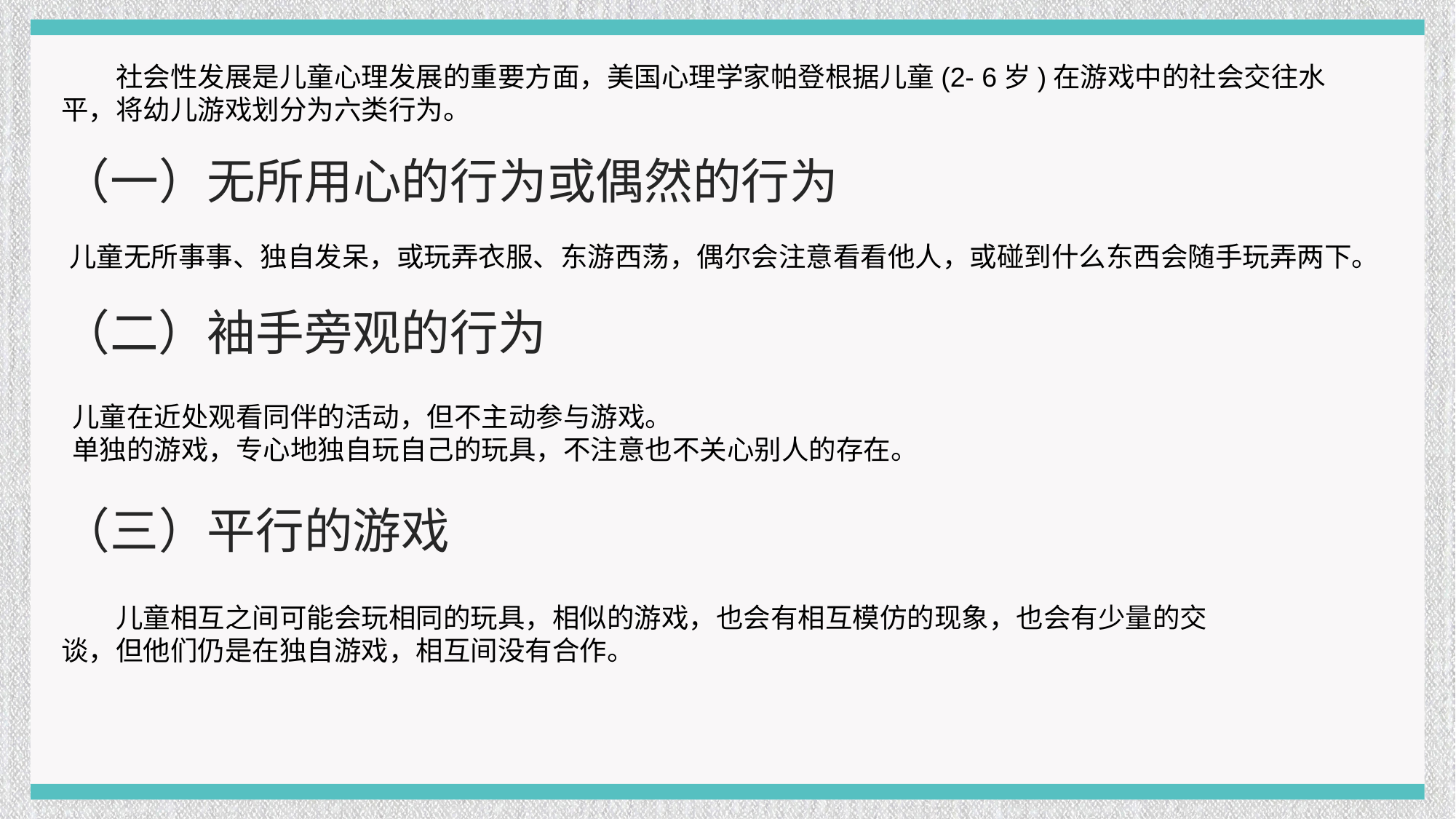

社会性发展是儿童心理发展的重要方面，美国心理学家帕登根据儿童(2- 6岁)在游戏中的社会交往水平，将幼儿游戏划分为六类行为。
（一）无所用心的行为或偶然的行为
儿童无所事事、独自发呆，或玩弄衣服、东游西荡，偶尔会注意看看他人，或碰到什么东西会随手玩弄两下。
（二）袖手旁观的行为
儿童在近处观看同伴的活动，但不主动参与游戏。
单独的游戏，专心地独自玩自己的玩具，不注意也不关心别人的存在。
（三）平行的游戏
儿童相互之间可能会玩相同的玩具，相似的游戏，也会有相互模仿的现象，也会有少量的交谈，但他们仍是在独自游戏，相互间没有合作。